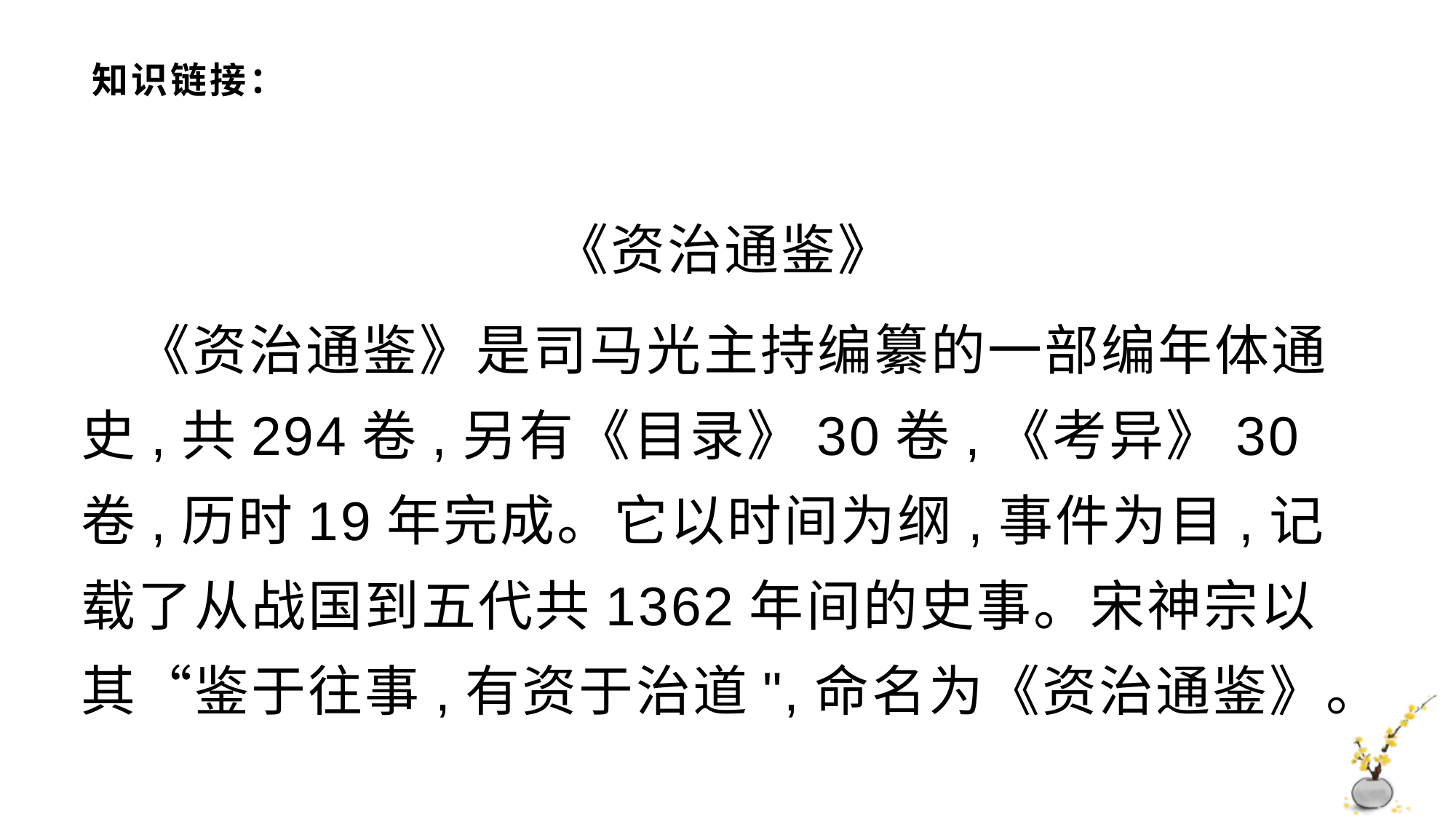

# 知识链接：
《资治通鉴》
《资治通鉴》是司马光主持编纂的一部编年体通史,共294卷,另有《目录》30卷,《考异》30卷,历时19年完成。它以时间为纲,事件为目,记载了从战国到五代共1362年间的史事。宋神宗以其“鉴于往事,有资于治道",命名为《资治通鉴》。